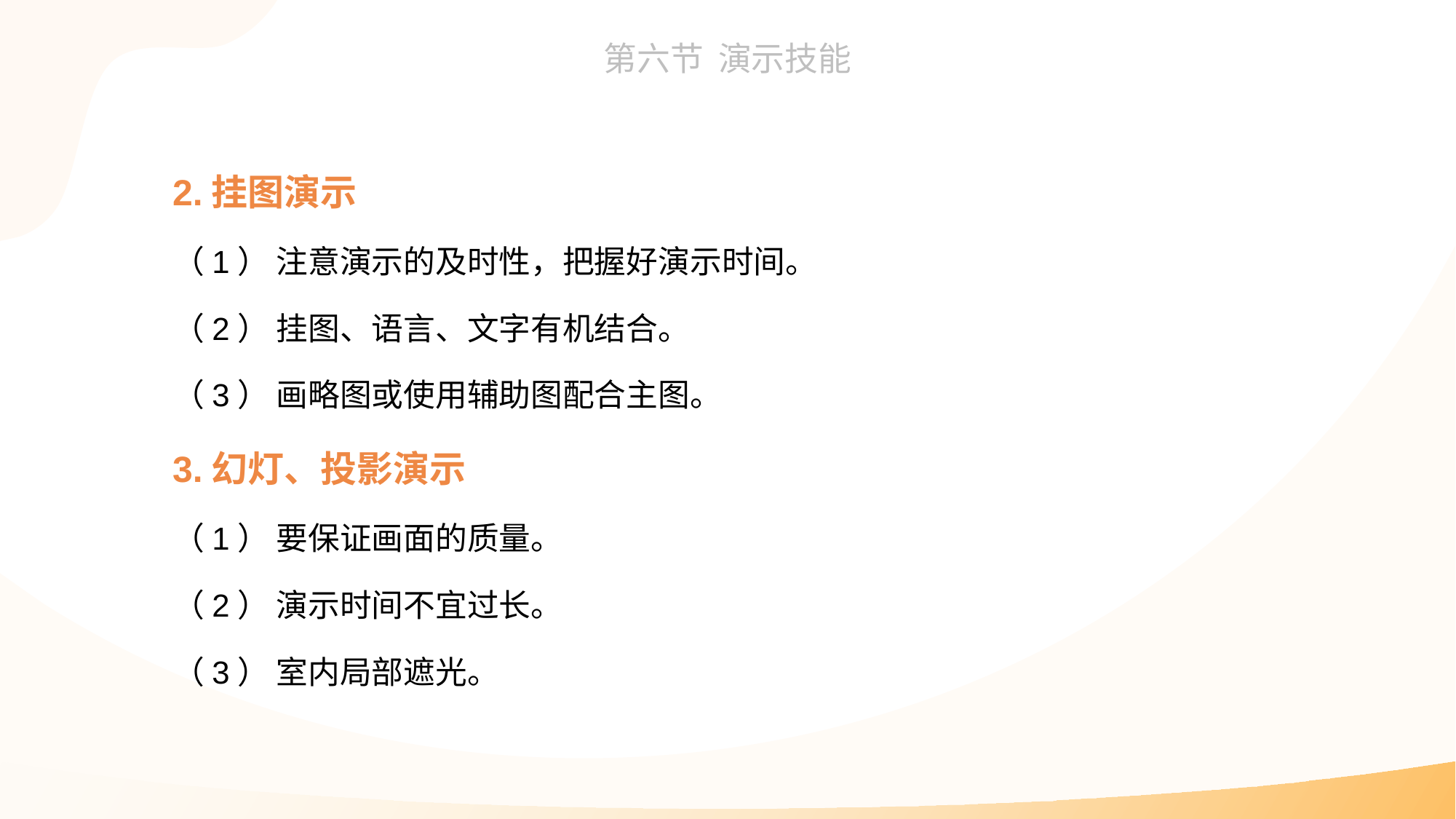

2.挂图演示
（1） 注意演示的及时性，把握好演示时间。
（2） 挂图、语言、文字有机结合。
（3） 画略图或使用辅助图配合主图。
3.幻灯、投影演示
（1） 要保证画面的质量。
（2） 演示时间不宜过长。
（3） 室内局部遮光。